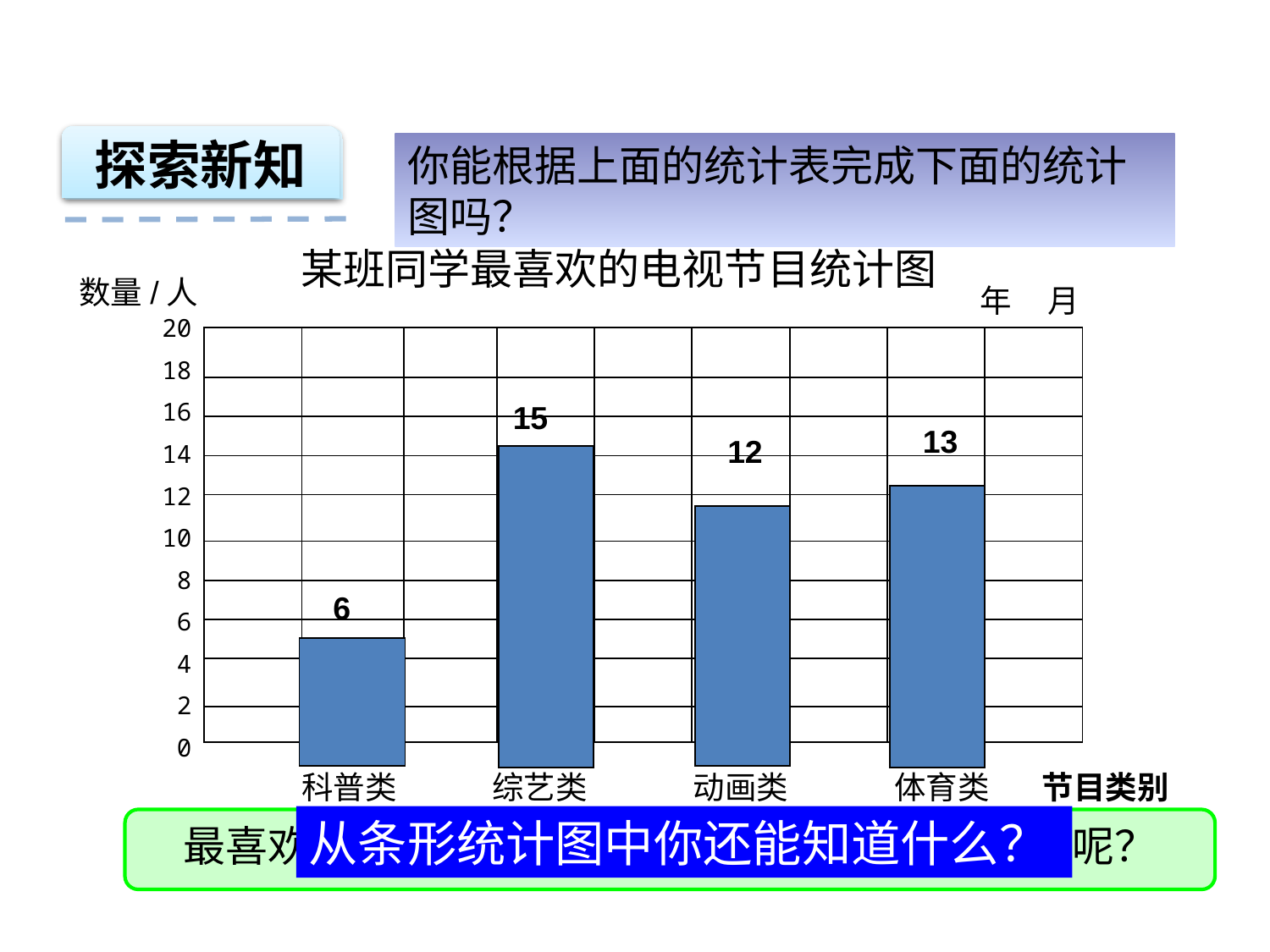

探索新知

你能根据上面的统计表完成下面的统计图吗？
某班同学最喜欢的电视节目统计图
数量/人
年     月
20
18
16
14
12
10
8
6
4
2
0

|  |  |  |  |  |  |  |  |  |
| --- | --- | --- | --- | --- | --- | --- | --- | --- |
|  |  |  |  |  |  |  |  |  |
|  |  |  |  |  |  |  |  |  |
|  |  |  |  |  |  |  |  |  |
|  |  |  |  |  |  |  |  |  |
|  |  |  |  |  |  |  |  |  |
|  |  |  |  |  |  |  |  |  |
|  |  |  |  |  |  |  |  |  |
|  |  |  |  |  |  |  |  |  |
|  |  |  |  |  |  |  |  |  |
15
13
12

6

科普类
综艺类
动画类
体育类
节目类别
从条形统计图中你还能知道什么？
最喜欢动画类节目人数的直条怎么画呢？体育类呢？